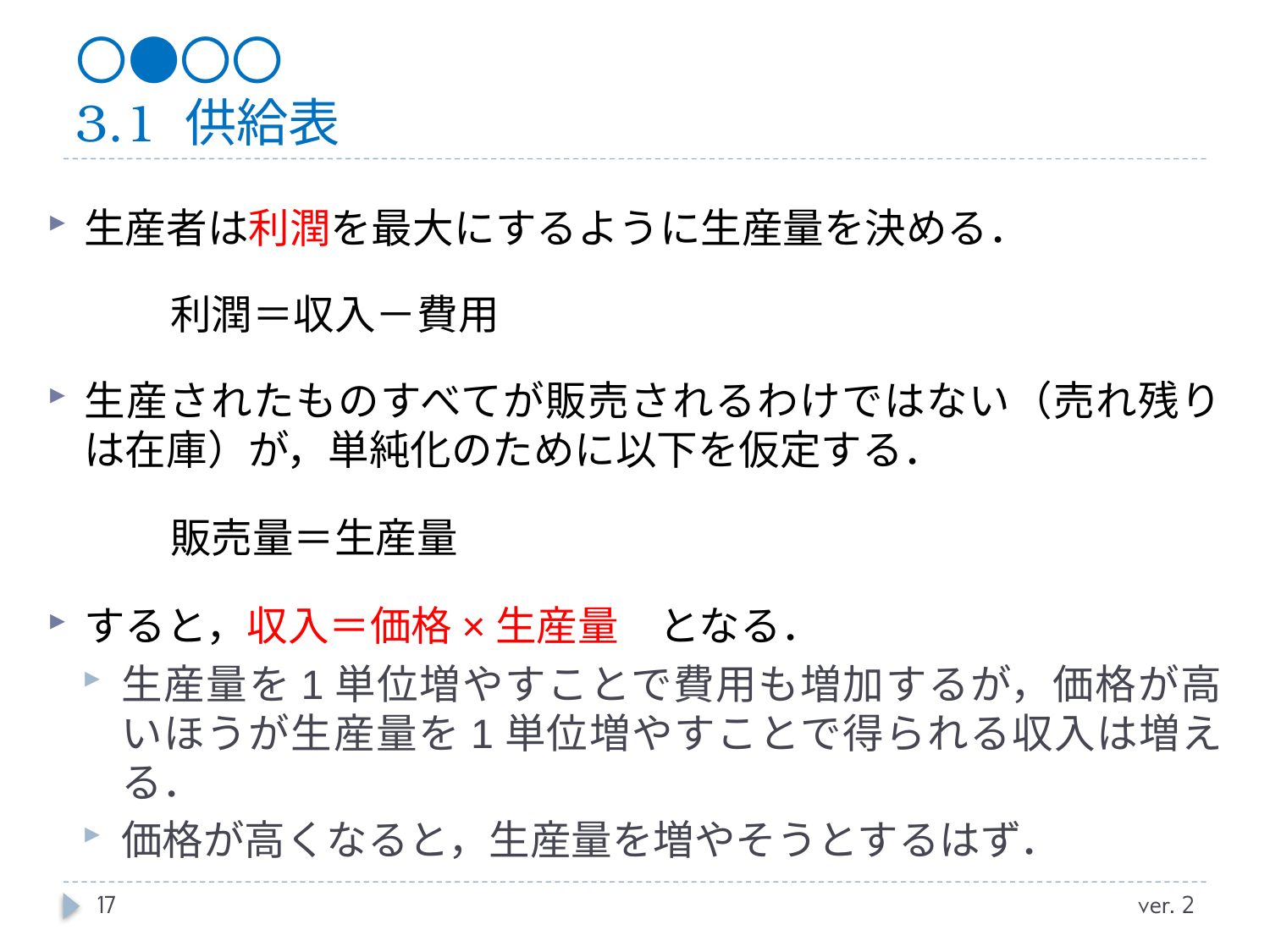

# 〇●〇〇 3.1 供給表
生産者は利潤を最大にするように生産量を決める．

	利潤＝収入－費用

生産されたものすべてが販売されるわけではない（売れ残りは在庫）が，単純化のために以下を仮定する．

	販売量＝生産量

すると，収入＝価格×生産量　となる．
生産量を1単位増やすことで費用も増加するが，価格が高いほうが生産量を1単位増やすことで得られる収入は増える．
価格が高くなると，生産量を増やそうとするはず．

17
ver. 2